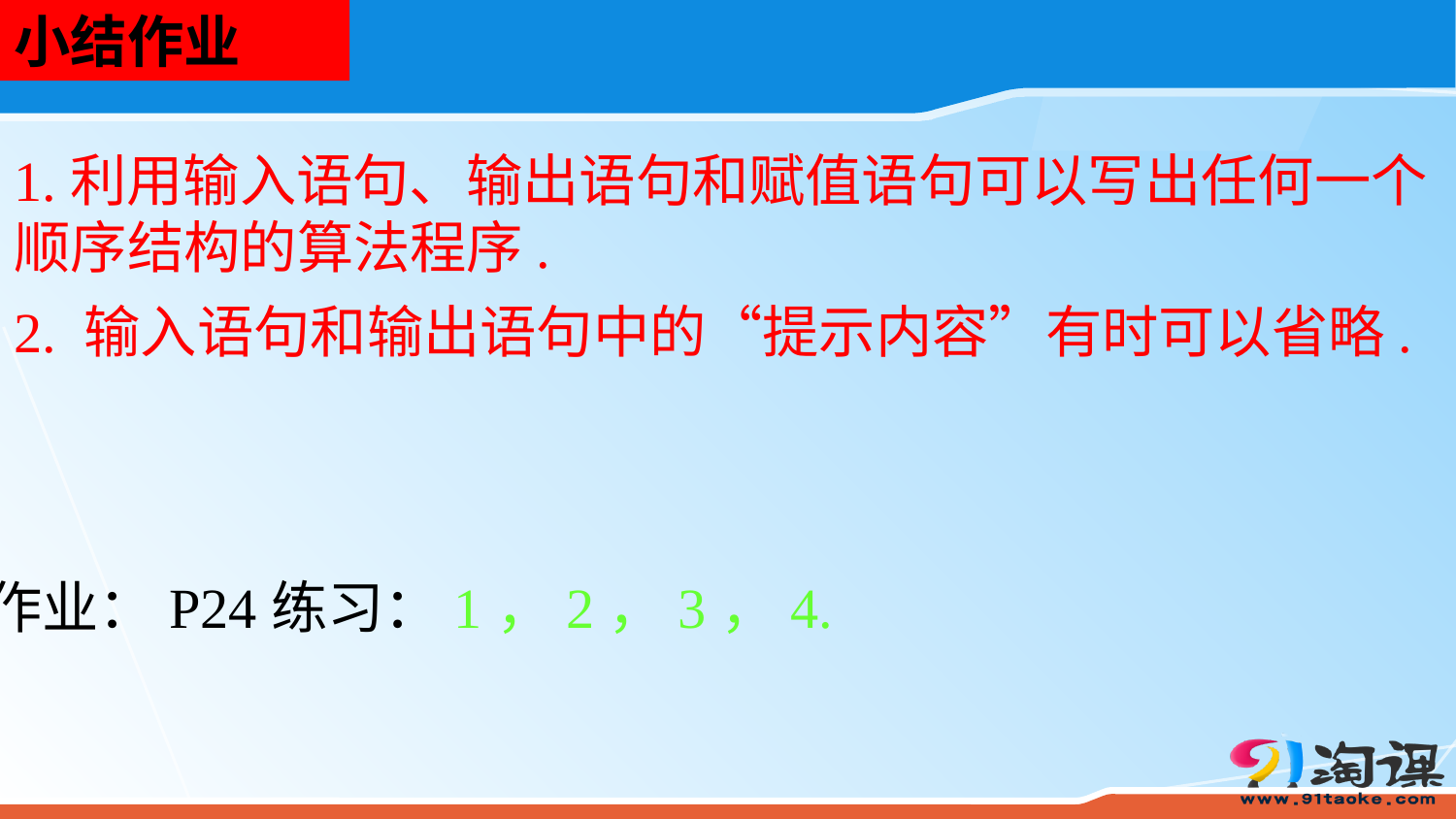

小结作业
1.利用输入语句、输出语句和赋值语句可以写出任何一个顺序结构的算法程序.
2. 输入语句和输出语句中的“提示内容”有时可以省略.
作业：P24练习：1，2，3，4.